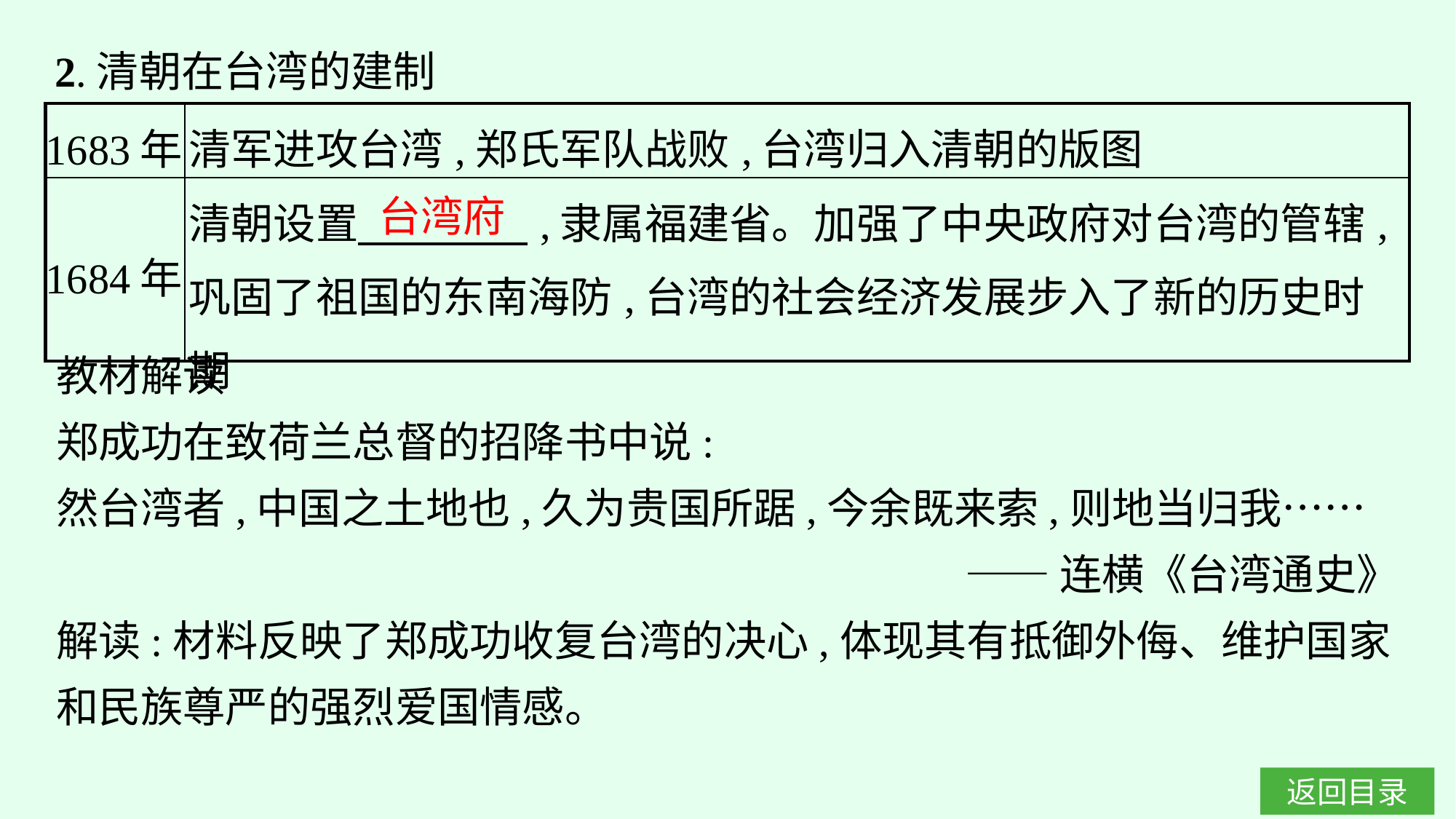

2.清朝在台湾的建制
| 1683年 | 清军进攻台湾,郑氏军队战败,台湾归入清朝的版图 |
| --- | --- |
| 1684年 | 清朝设置　　　　,隶属福建省。加强了中央政府对台湾的管辖,巩固了祖国的东南海防,台湾的社会经济发展步入了新的历史时期 |
台湾府
教材解读
郑成功在致荷兰总督的招降书中说:
然台湾者,中国之土地也,久为贵国所踞,今余既来索,则地当归我……
——连横《台湾通史》
解读:材料反映了郑成功收复台湾的决心,体现其有抵御外侮、维护国家和民族尊严的强烈爱国情感。